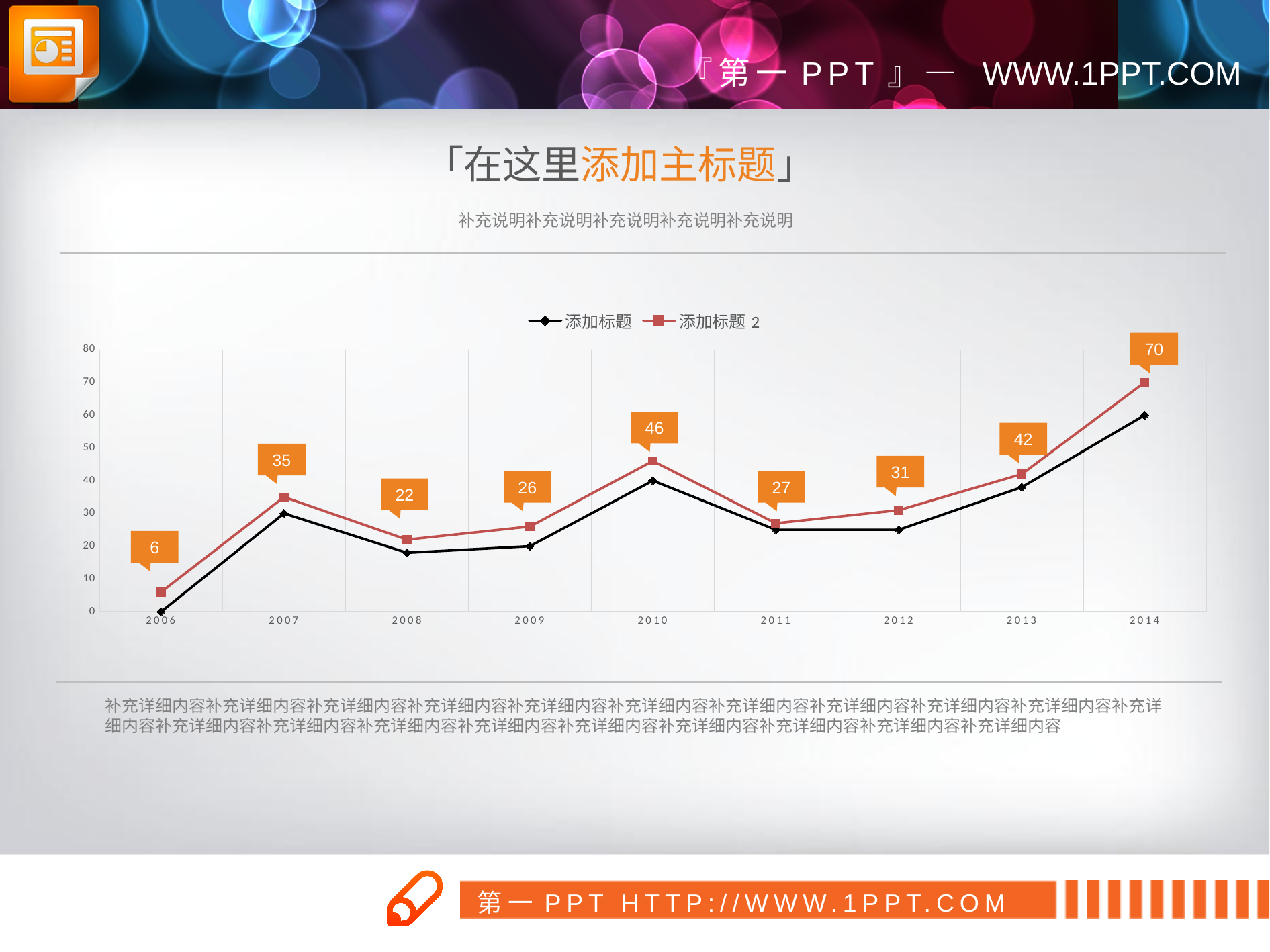

「在这里添加主标题」
补充说明补充说明补充说明补充说明补充说明

### Chart

| Category | 添加标题 | 添加标题2 |
|---|---|---|
| 2006 | 0.0 | 6.0 |
| 2007 | 30.0 | 35.0 |
| 2008 | 18.0 | 22.0 |
| 2009 | 20.0 | 26.0 |
| 2010 | 40.0 | 46.0 |
| 2011 | 25.0 | 27.0 |
| 2012 | 25.0 | 31.0 |
| 2013 | 38.0 | 42.0 |
| 2014 | 60.0 | 70.0 |
70
46
42
35
31
26
27
22
6
补充详细内容补充详细内容补充详细内容补充详细内容补充详细内容补充详细内容补充详细内容补充详细内容补充详细内容补充详细内容补充详细内容补充详细内容补充详细内容补充详细内容补充详细内容补充详细内容补充详细内容补充详细内容补充详细内容补充详细内容